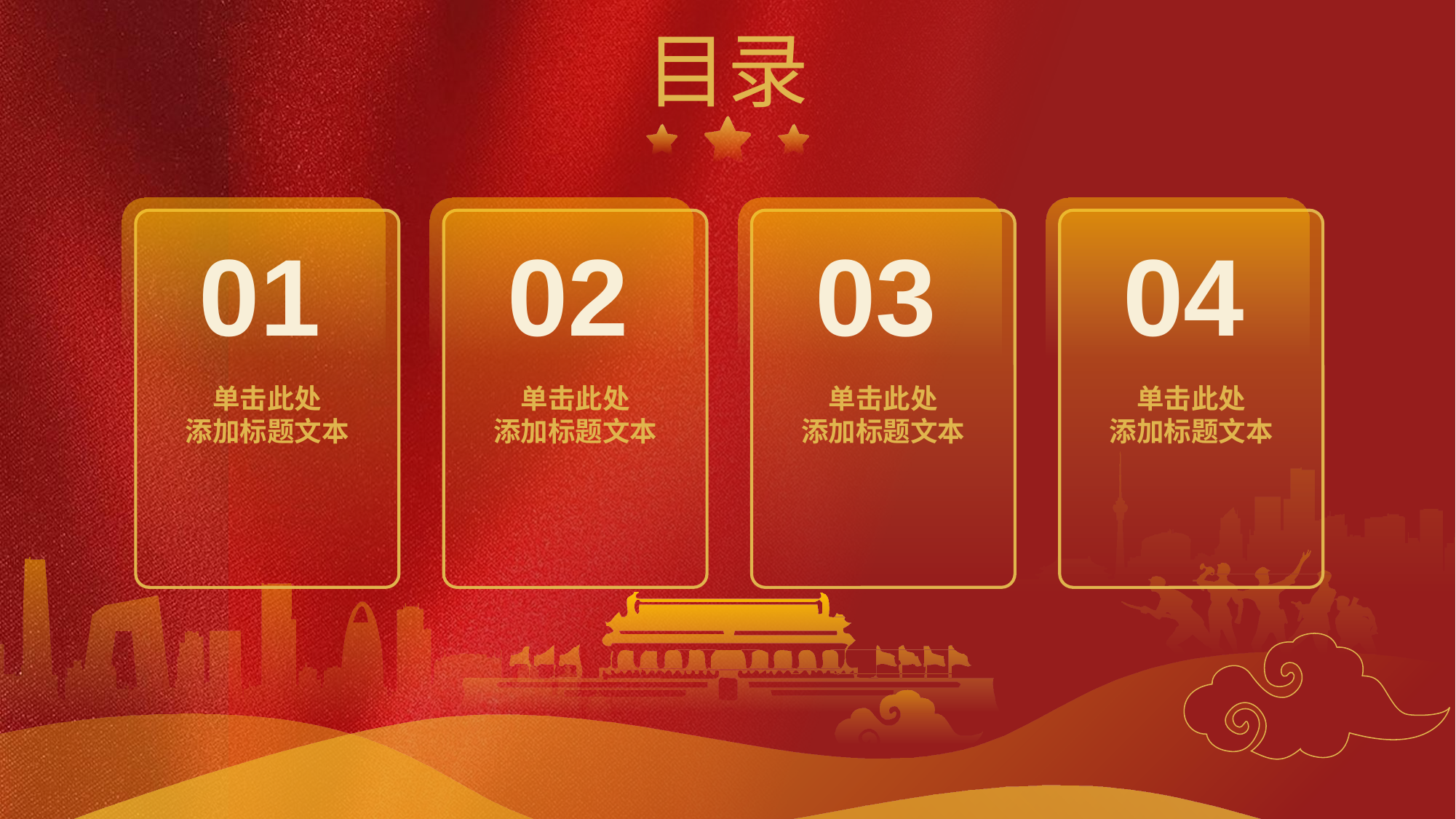

目录

01
单击此处
添加标题文本

02
03
04
单击此处
添加标题文本
单击此处
添加标题文本
单击此处
添加标题文本